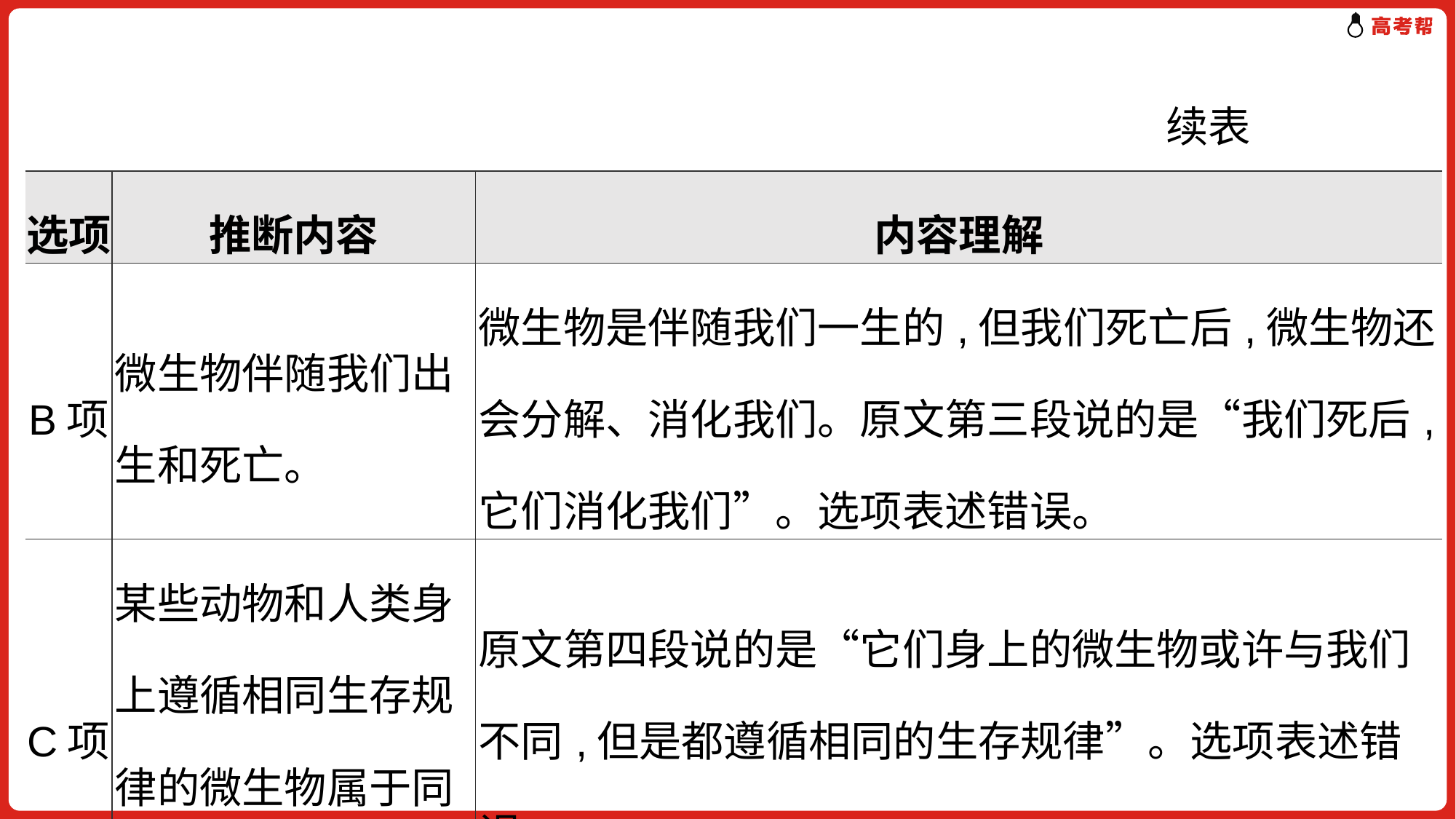

续表
| 选项 | 推断内容 | 内容理解 |
| --- | --- | --- |
| B项 | 微生物伴随我们出生和死亡。 | 微生物是伴随我们一生的,但我们死亡后,微生物还会分解、消化我们。原文第三段说的是“我们死后,它们消化我们”。选项表述错误。 |
| C项 | 某些动物和人类身上遵循相同生存规律的微生物属于同一种微生物。 | 原文第四段说的是“它们身上的微生物或许与我们不同,但是都遵循相同的生存规律”。选项表述错误。 |